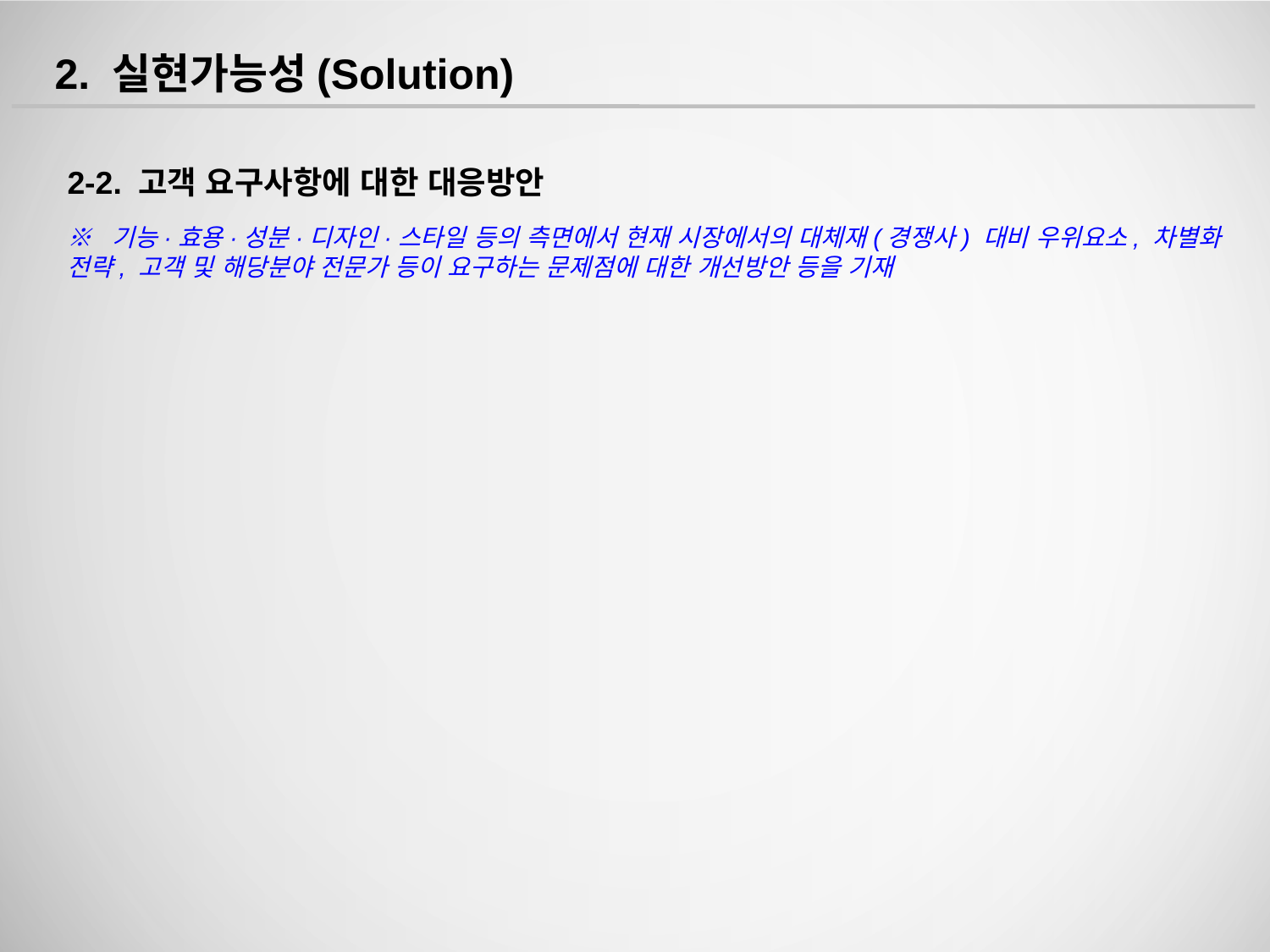

2. 실현가능성(Solution)
2-2. 고객 요구사항에 대한 대응방안

※  기능·효용·성분·디자인·스타일 등의 측면에서 현재 시장에서의 대체재(경쟁사) 대비 우위요소, 차별화 전략, 고객 및 해당분야 전문가 등이 요구하는 문제점에 대한 개선방안 등을 기재